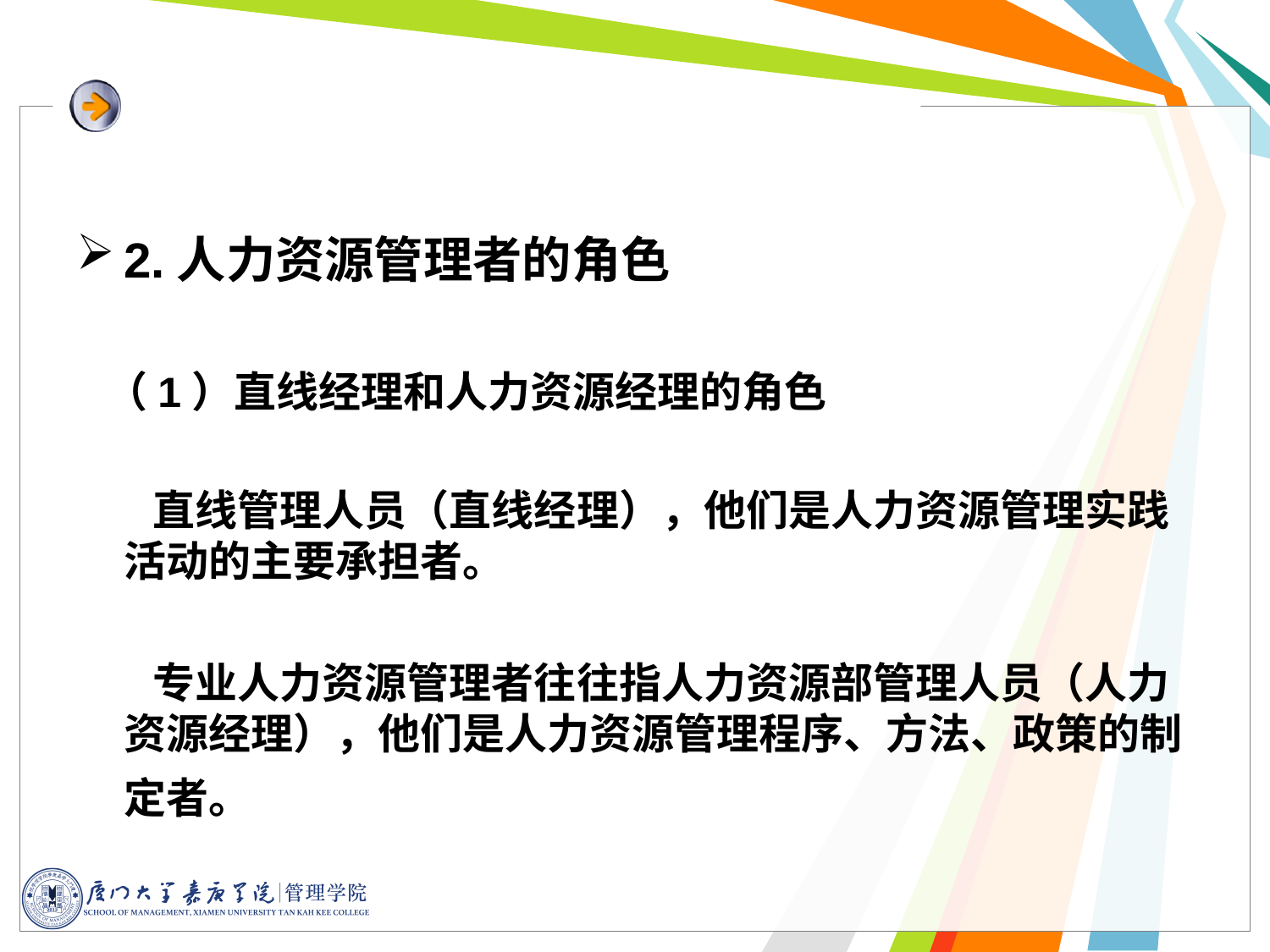

2.人力资源管理者的角色

  （1）直线经理和人力资源经理的角色

       直线管理人员（直线经理），他们是人力资源管理实践活动的主要承担者。

       专业人力资源管理者往往指人力资源部管理人员（人力资源经理），他们是人力资源管理程序、方法、政策的制定者。